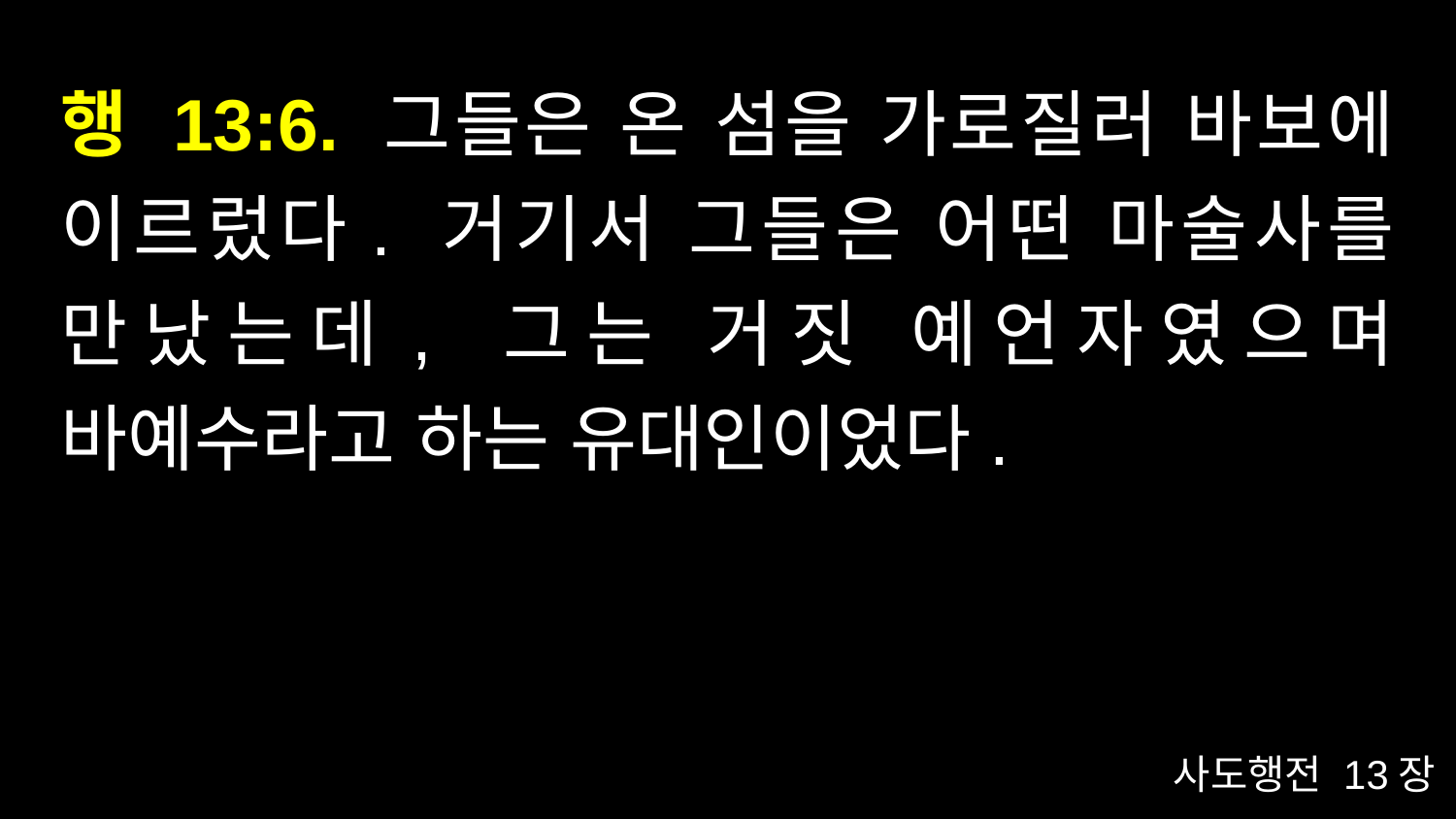

# 행 13:6. 그들은 온 섬을 가로질러 바보에 이르렀다. 거기서 그들은 어떤 마술사를 만났는데, 그는 거짓 예언자였으며 바예수라고 하는 유대인이었다.
사도행전 13장